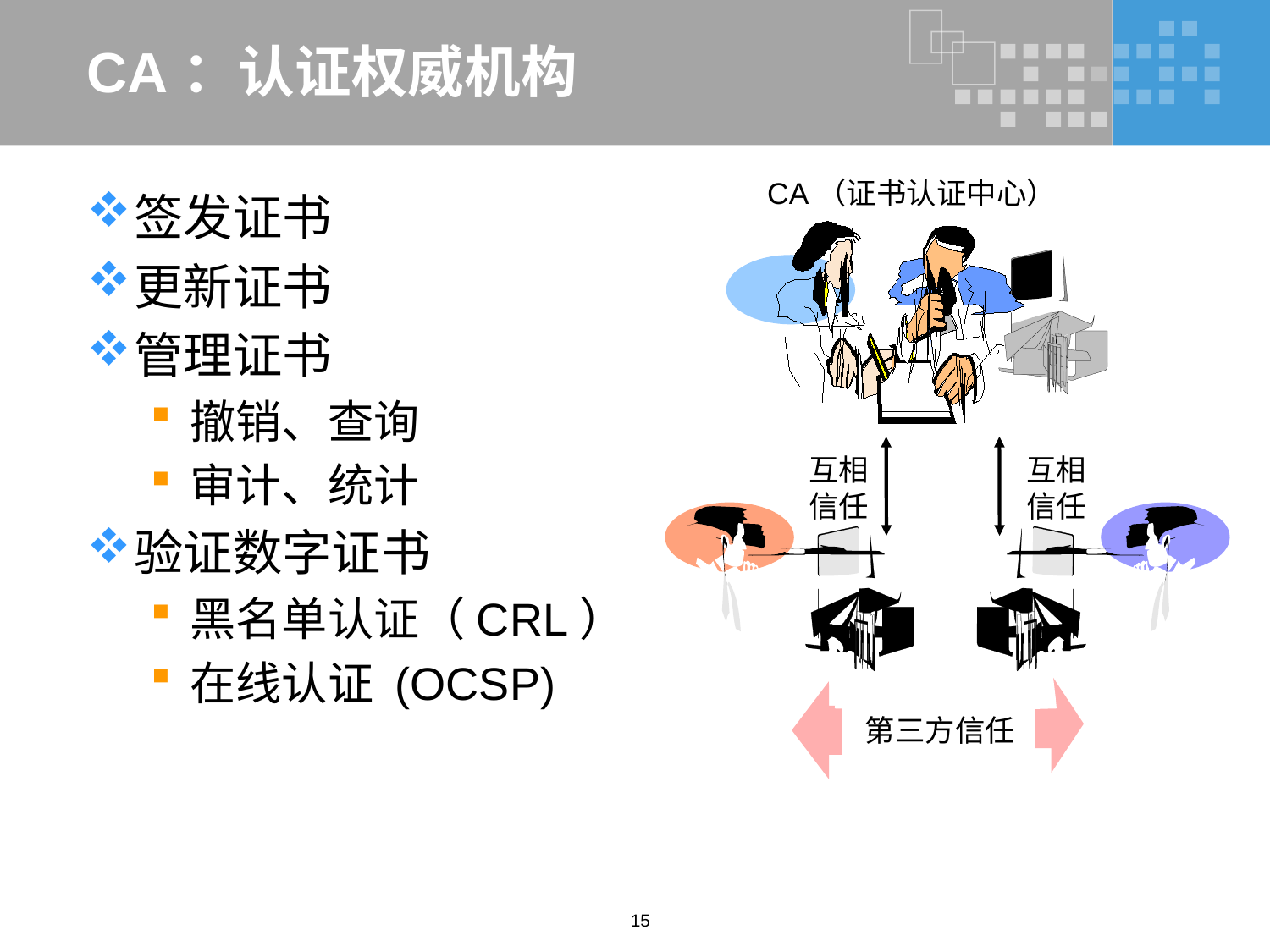

# CA：认证权威机构

CA（证书认证中心）

互相信任
互相
信任

第三方信任
签发证书
更新证书
管理证书
撤销、查询
审计、统计
验证数字证书
黑名单认证（CRL）
在线认证 (OCSP)

15